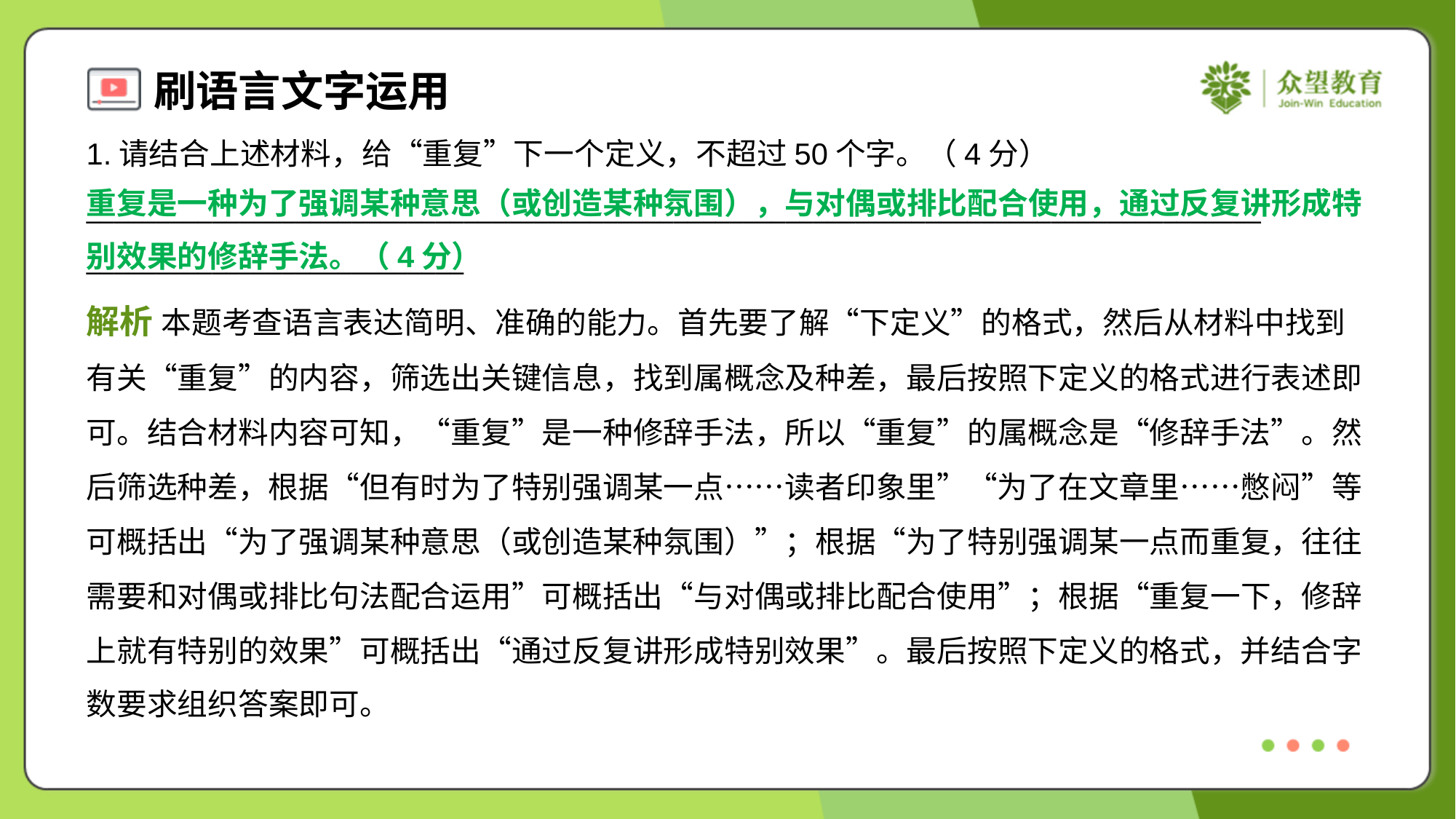

1.请结合上述材料，给“重复”下一个定义，不超过50个字。（4分）
____________________________________________________________________________________
___________________________
重复是一种为了强调某种意思（或创造某种氛围），与对偶或排比配合使用，通过反复讲形成特
别效果的修辞手法。（4分）
解析 本题考查语言表达简明、准确的能力。首先要了解“下定义”的格式，然后从材料中找到
有关“重复”的内容，筛选出关键信息，找到属概念及种差，最后按照下定义的格式进行表述即
可。结合材料内容可知，“重复”是一种修辞手法，所以“重复”的属概念是“修辞手法”。然
后筛选种差，根据“但有时为了特别强调某一点……读者印象里”“为了在文章里……憋闷”等
可概括出“为了强调某种意思（或创造某种氛围）”；根据“为了特别强调某一点而重复，往往
需要和对偶或排比句法配合运用”可概括出“与对偶或排比配合使用”；根据“重复一下，修辞
上就有特别的效果”可概括出“通过反复讲形成特别效果”。最后按照下定义的格式，并结合字
数要求组织答案即可。